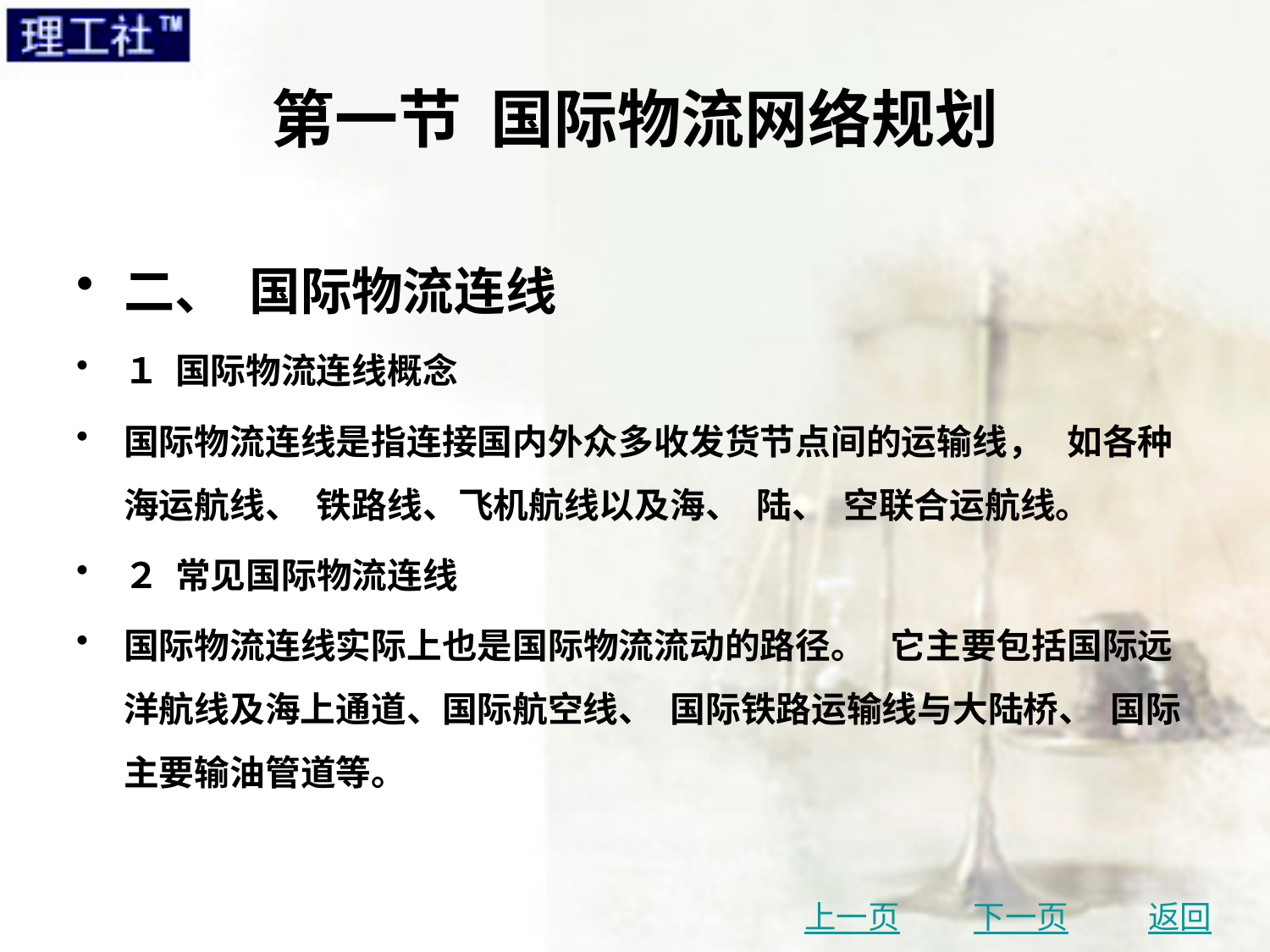

# 第一节  国际物流网络规划
二、  国际物流连线
１  国际物流连线概念
国际物流连线是指连接国内外众多收发货节点间的运输线，   如各种海运航线、  铁路线、飞机航线以及海、  陆、  空联合运航线。
２  常见国际物流连线
国际物流连线实际上也是国际物流流动的路径。   它主要包括国际远洋航线及海上通道、国际航空线、  国际铁路运输线与大陆桥、  国际主要输油管道等。

上一页
下一页
返回